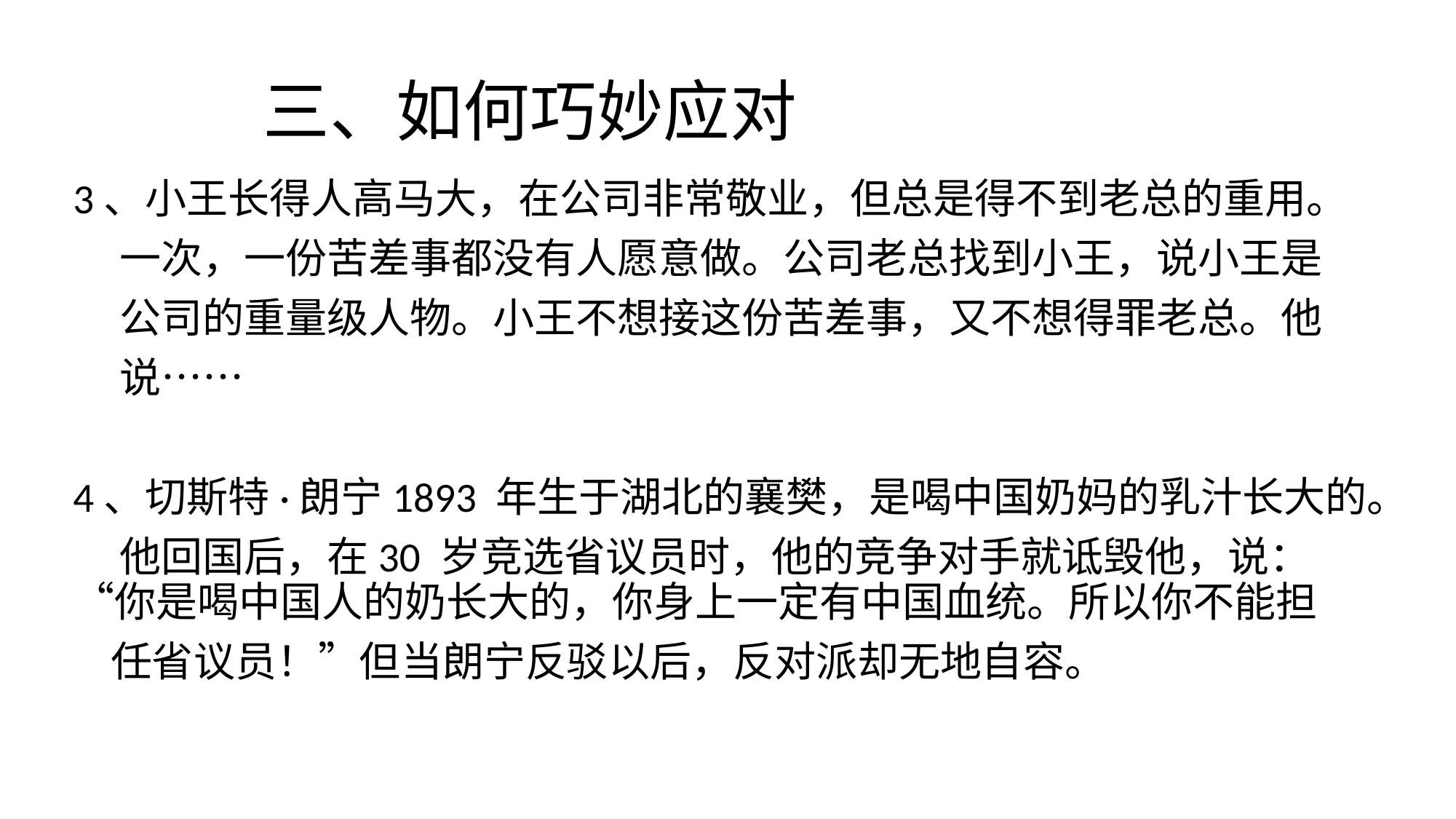

# 三、如何巧妙应对
3、小王长得人高马大，在公司非常敬业，但总是得不到老总的重用。
    一次，一份苦差事都没有人愿意做。公司老总找到小王，说小王是
    公司的重量级人物。小王不想接这份苦差事，又不想得罪老总。他
    说……

4、切斯特·朗宁1893 年生于湖北的襄樊，是喝中国奶妈的乳汁长大的。
    他回国后，在30 岁竞选省议员时，他的竞争对手就诋毁他，说：    “你是喝中国人的奶长大的，你身上一定有中国血统。所以你不能担
   任省议员！”但当朗宁反驳以后，反对派却无地自容。